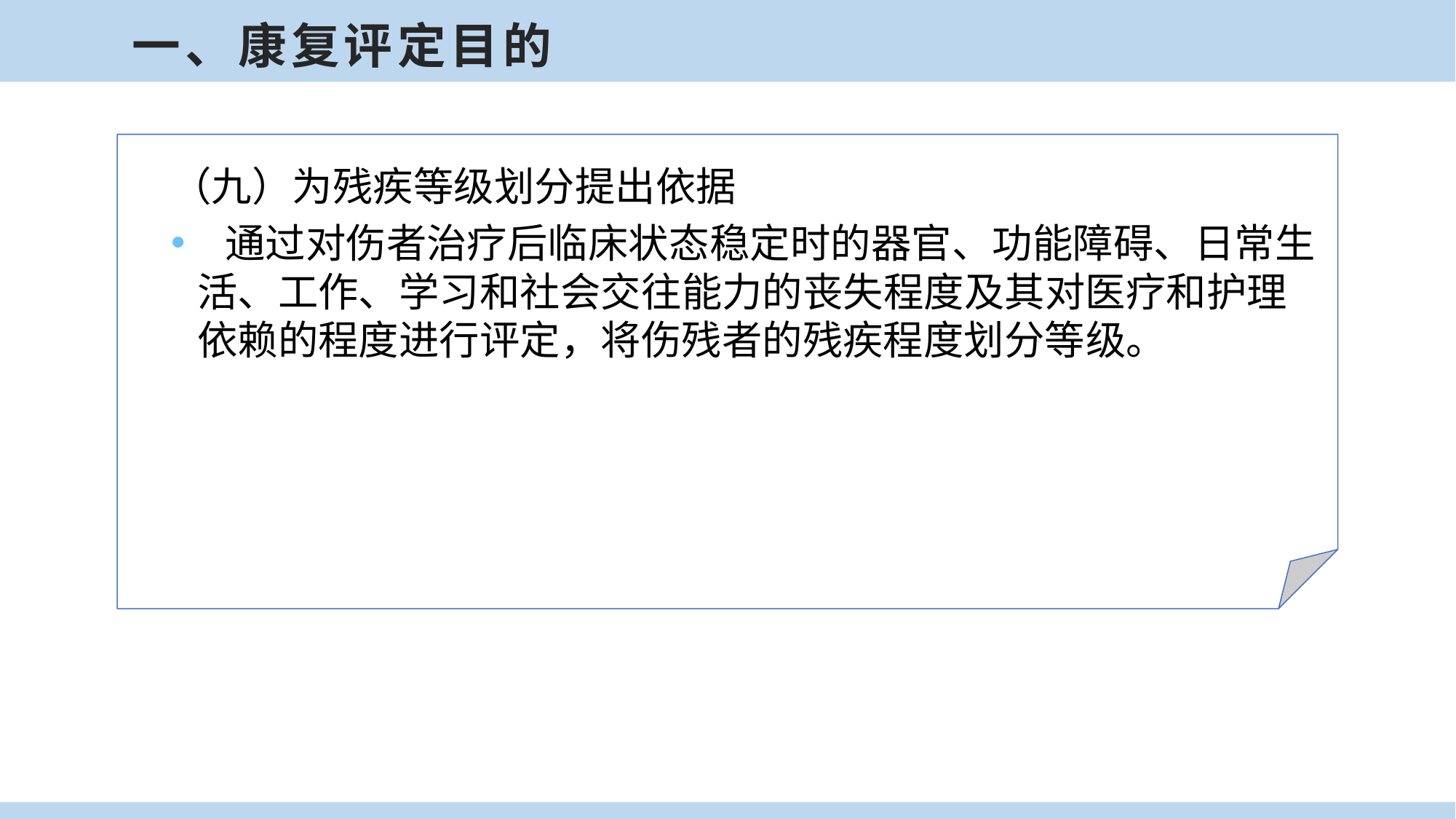

一、康复评定目的

（九）为残疾等级划分提出依据
  通过对伤者治疗后临床状态稳定时的器官、功能障碍、日常生活、工作、学习和社会交往能力的丧失程度及其对医疗和护理依赖的程度进行评定，将伤残者的残疾程度划分等级。